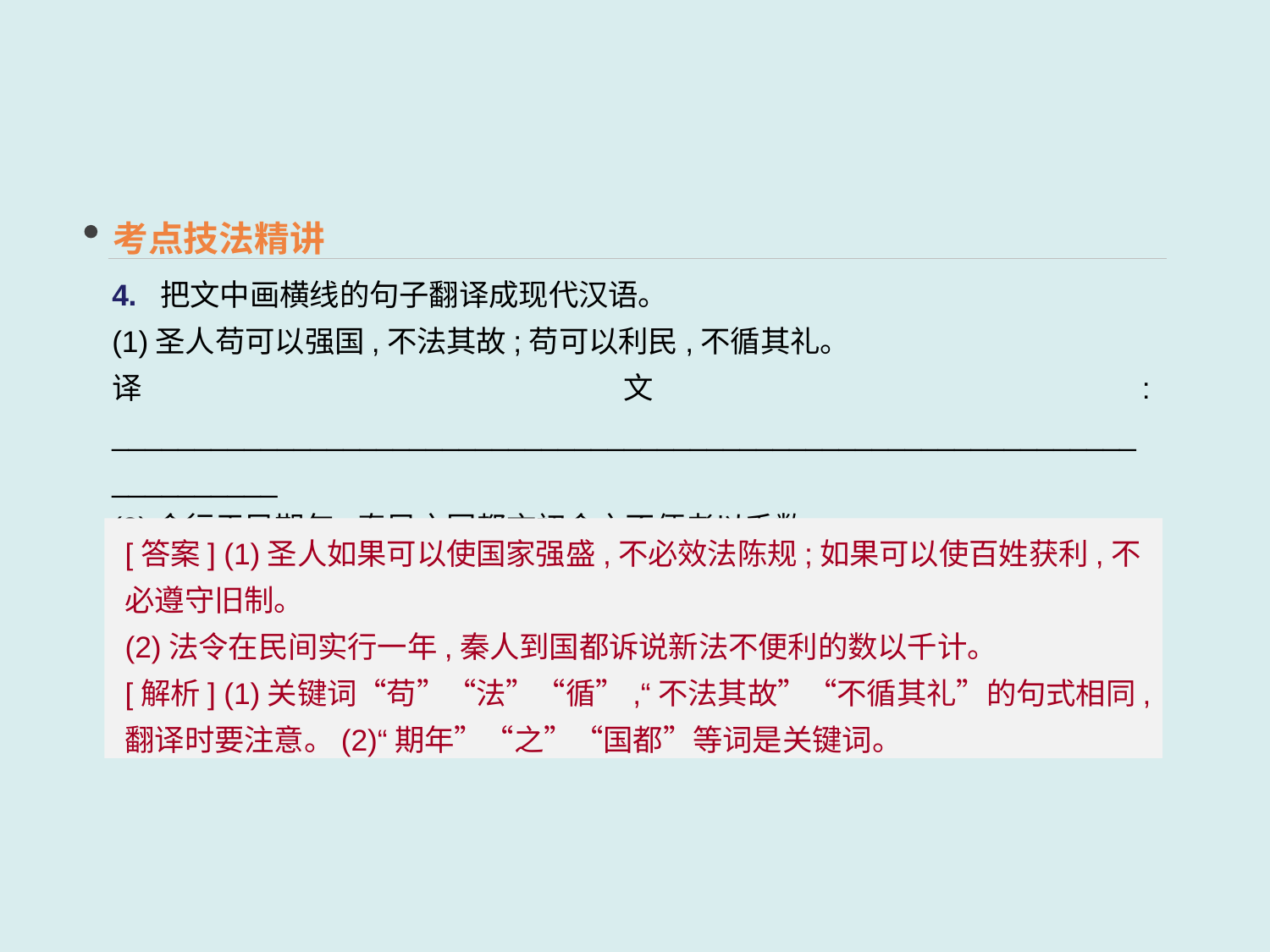

考点技法精讲

4.  把文中画横线的句子翻译成现代汉语。
(1)圣人苟可以强国,不法其故;苟可以利民,不循其礼。
译文: ________________________________________________________________________
(2)令行于民期年,秦民之国都言初令之不便者以千数。
译文: ________________________________________________________________________

[答案] (1)圣人如果可以使国家强盛,不必效法陈规;如果可以使百姓获利,不必遵守旧制。
(2)法令在民间实行一年,秦人到国都诉说新法不便利的数以千计。
[解析] (1)关键词“苟”“法”“循”,“不法其故”“不循其礼”的句式相同,翻译时要注意。(2)“期年”“之”“国都”等词是关键词。